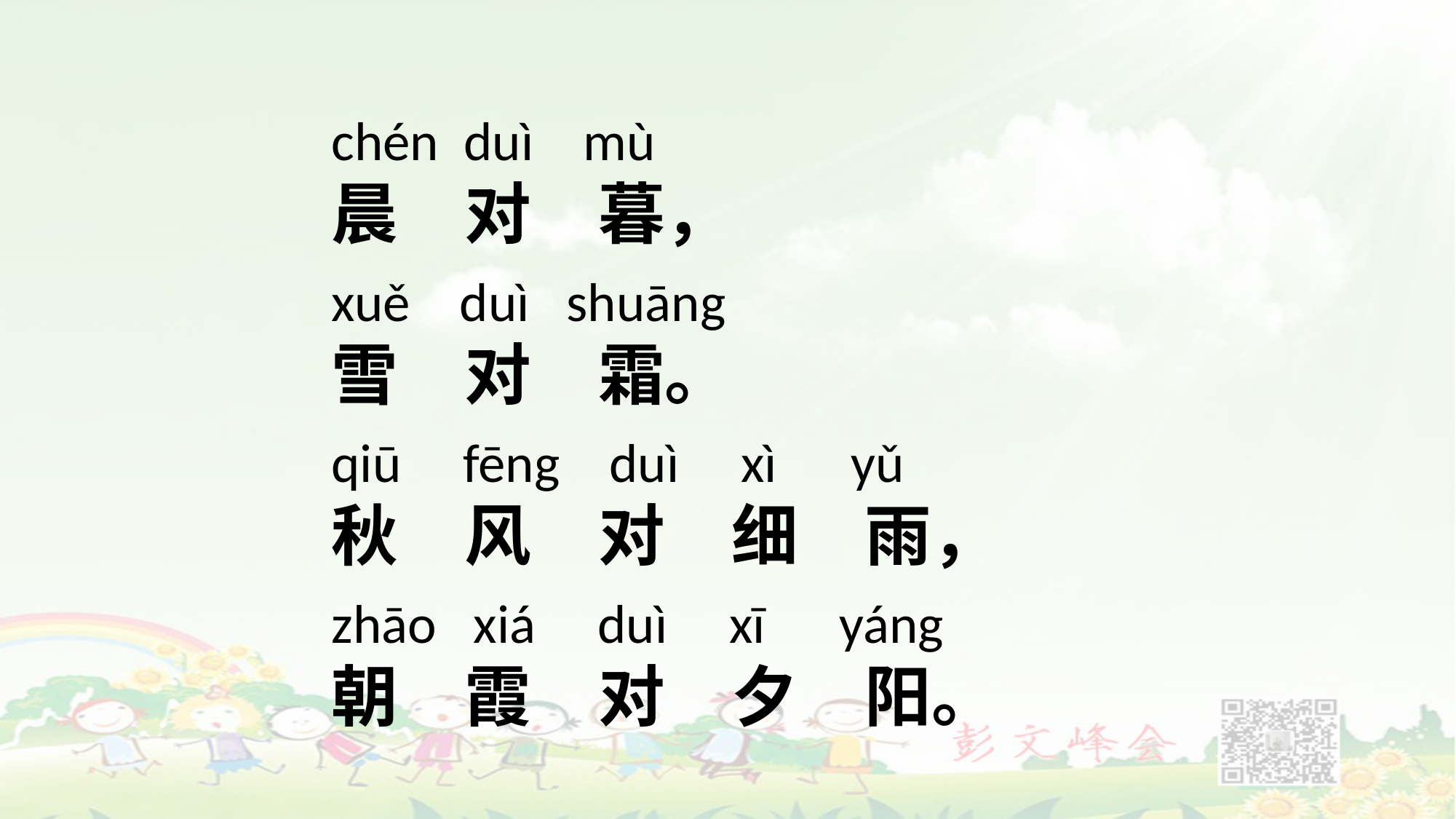

chén  duì    mù
晨　对　暮，
xuě    duì   shuāng
雪　对　霜。
qiū     fēng    duì     xì      yǔ
秋　风　对　细　雨，
zhāo   xiá     duì     xī      yáng
朝　霞　对　夕　阳。